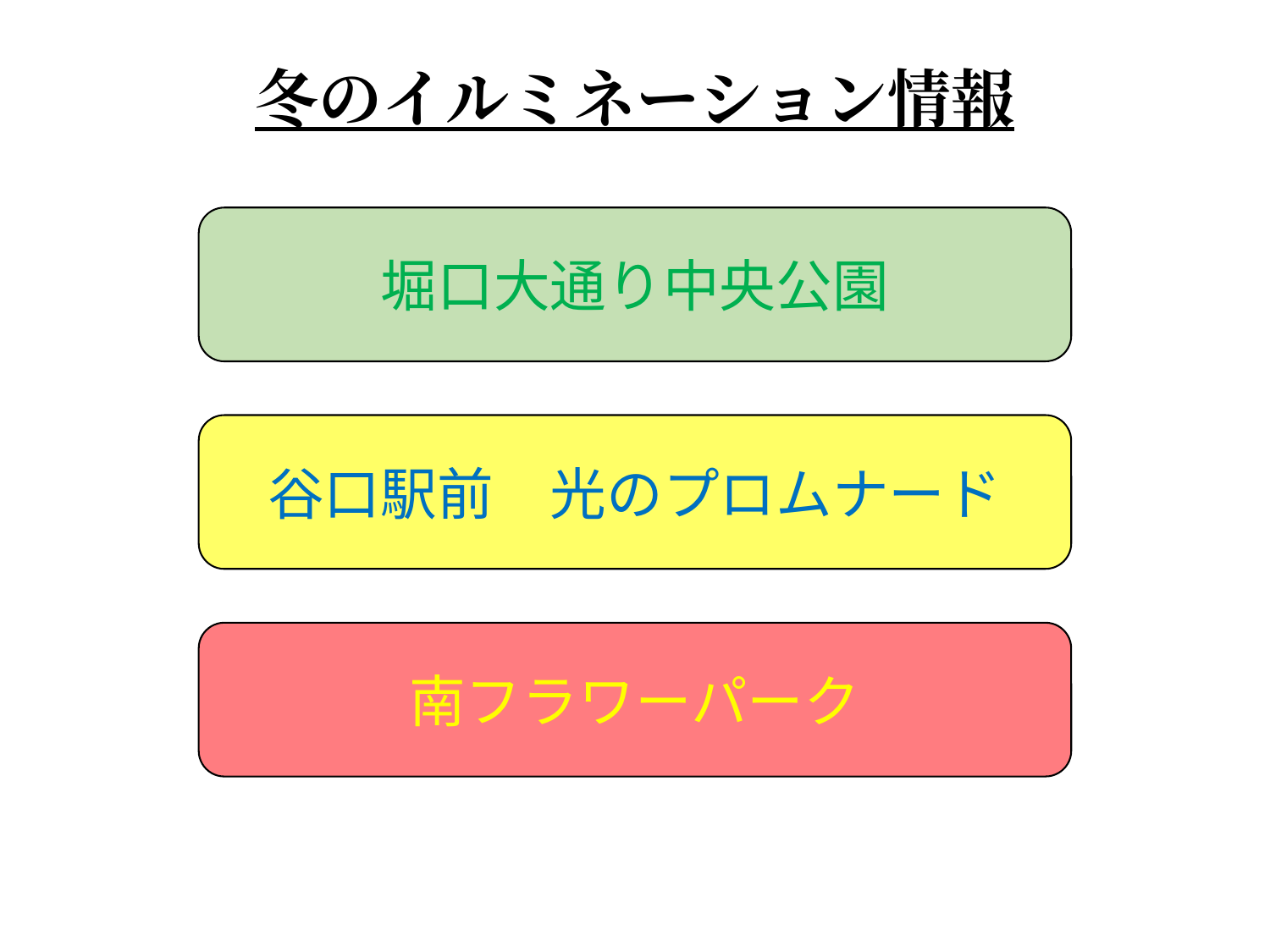

冬のイルミネーション情報
堀口大通り中央公園
谷口駅前　光のプロムナード
南フラワーパーク